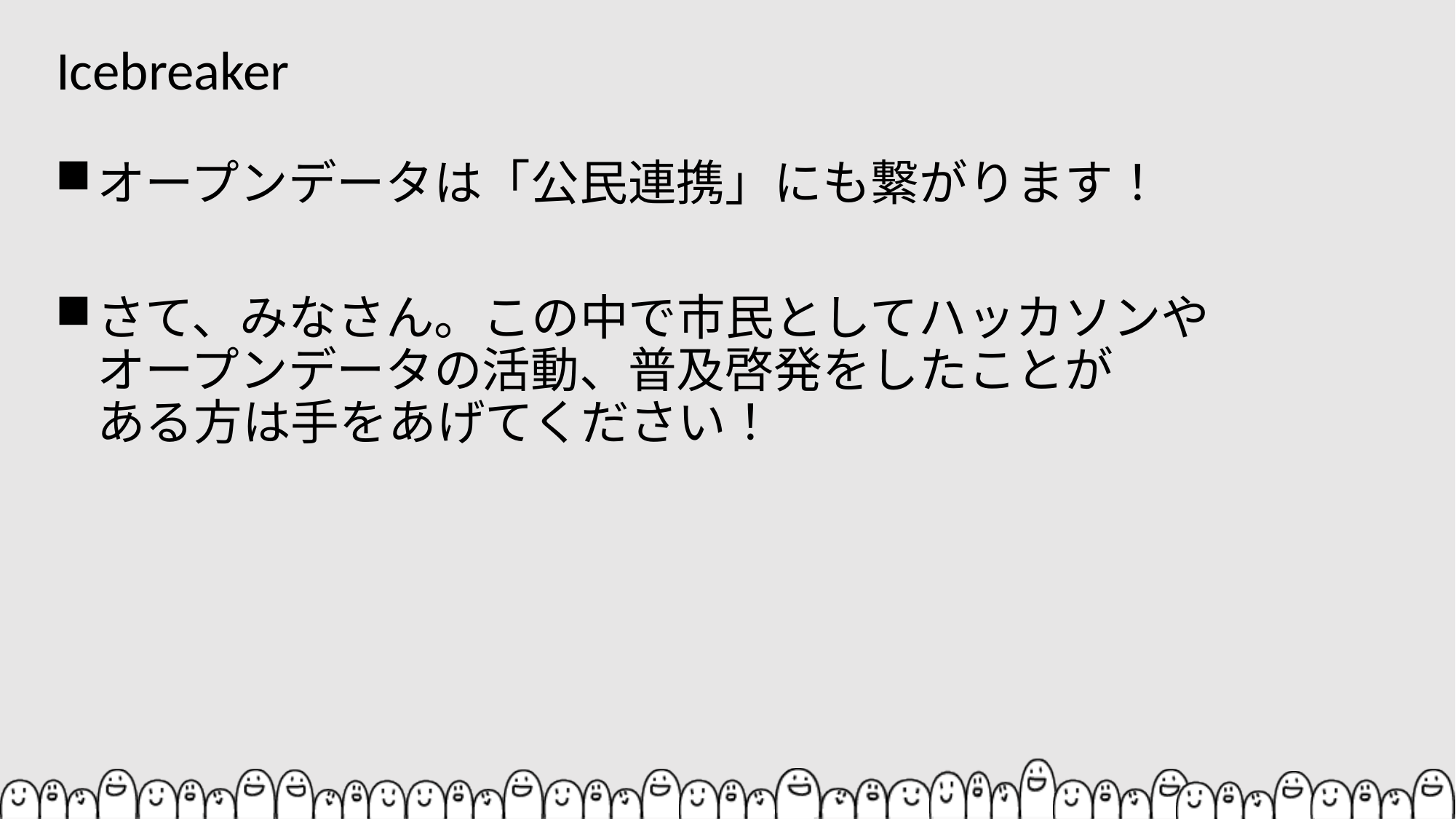

# Icebreaker
オープンデータは「公民連携」にも繋がります！

さて、みなさん。この中で市民としてハッカソンや
オープンデータの活動、普及啓発をしたことが
ある方は手をあげてください！